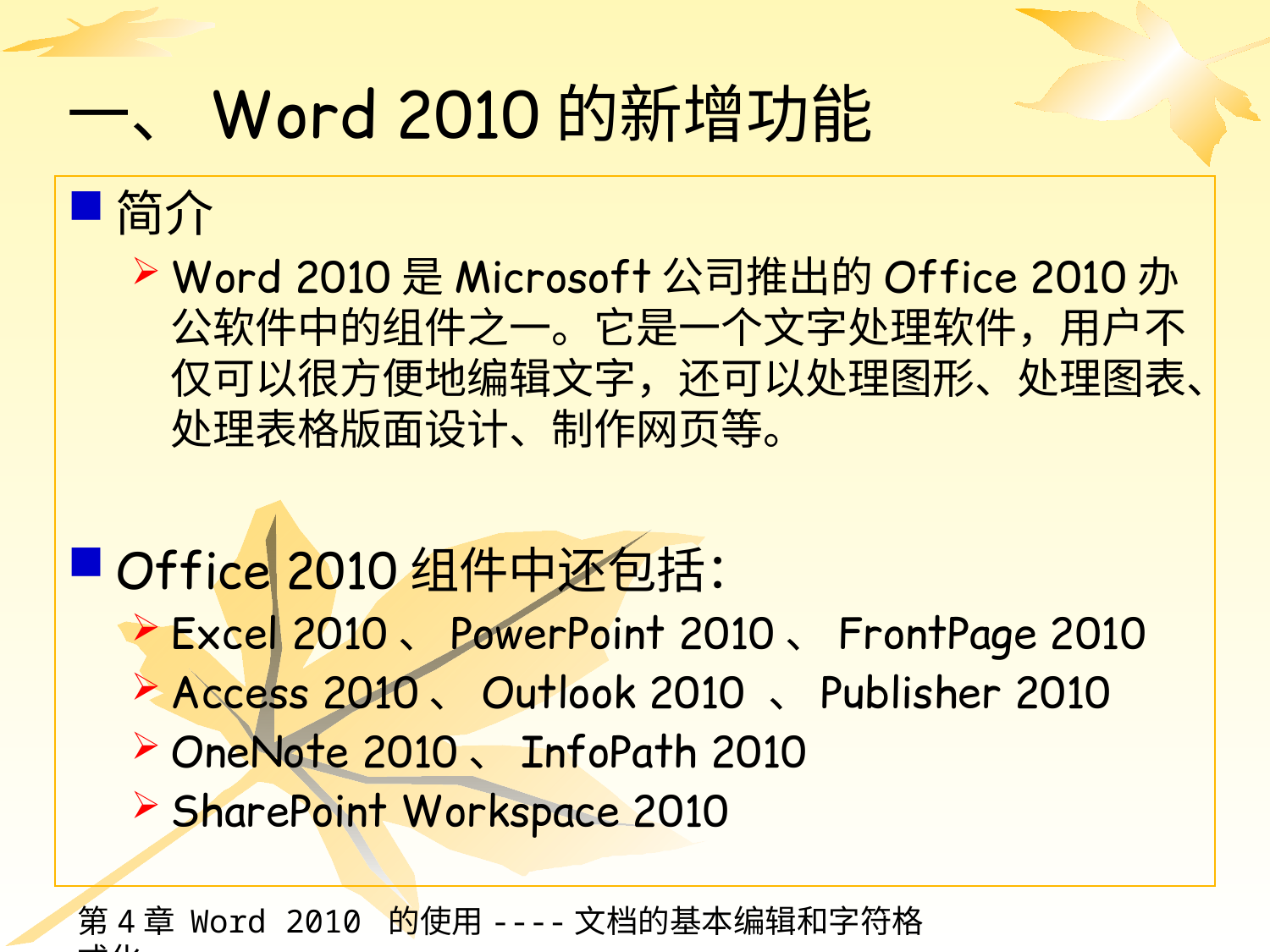

# 一、Word 2010的新增功能
简介
Word 2010是Microsoft公司推出的Office 2010办公软件中的组件之一。它是一个文字处理软件，用户不仅可以很方便地编辑文字，还可以处理图形、处理图表、处理表格版面设计、制作网页等。

Office 2010组件中还包括：
Excel 2010、PowerPoint 2010、FrontPage 2010
Access 2010、Outlook 2010 、Publisher 2010
OneNote 2010、InfoPath 2010
SharePoint Workspace 2010